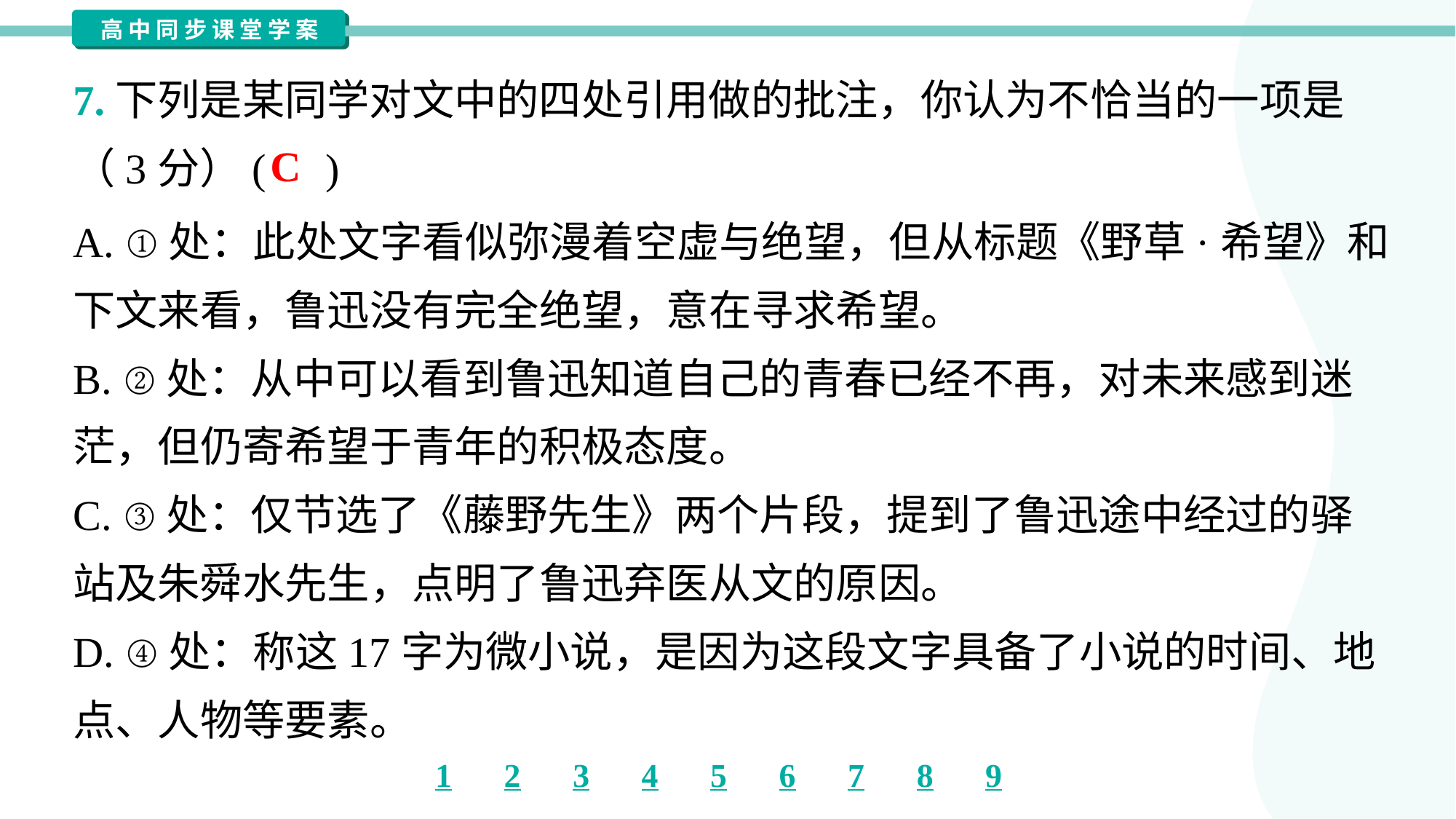

7.下列是某同学对文中的四处引用做的批注，你认为不恰当的一项是
（3分）(     )
C
A. ①处：此处文字看似弥漫着空虚与绝望，但从标题《野草·希望》和
下文来看，鲁迅没有完全绝望，意在寻求希望。
B. ②处：从中可以看到鲁迅知道自己的青春已经不再，对未来感到迷
茫，但仍寄希望于青年的积极态度。
C. ③处：仅节选了《藤野先生》两个片段，提到了鲁迅途中经过的驿
站及朱舜水先生，点明了鲁迅弃医从文的原因。
D. ④处：称这17字为微小说，是因为这段文字具备了小说的时间、地
点、人物等要素。